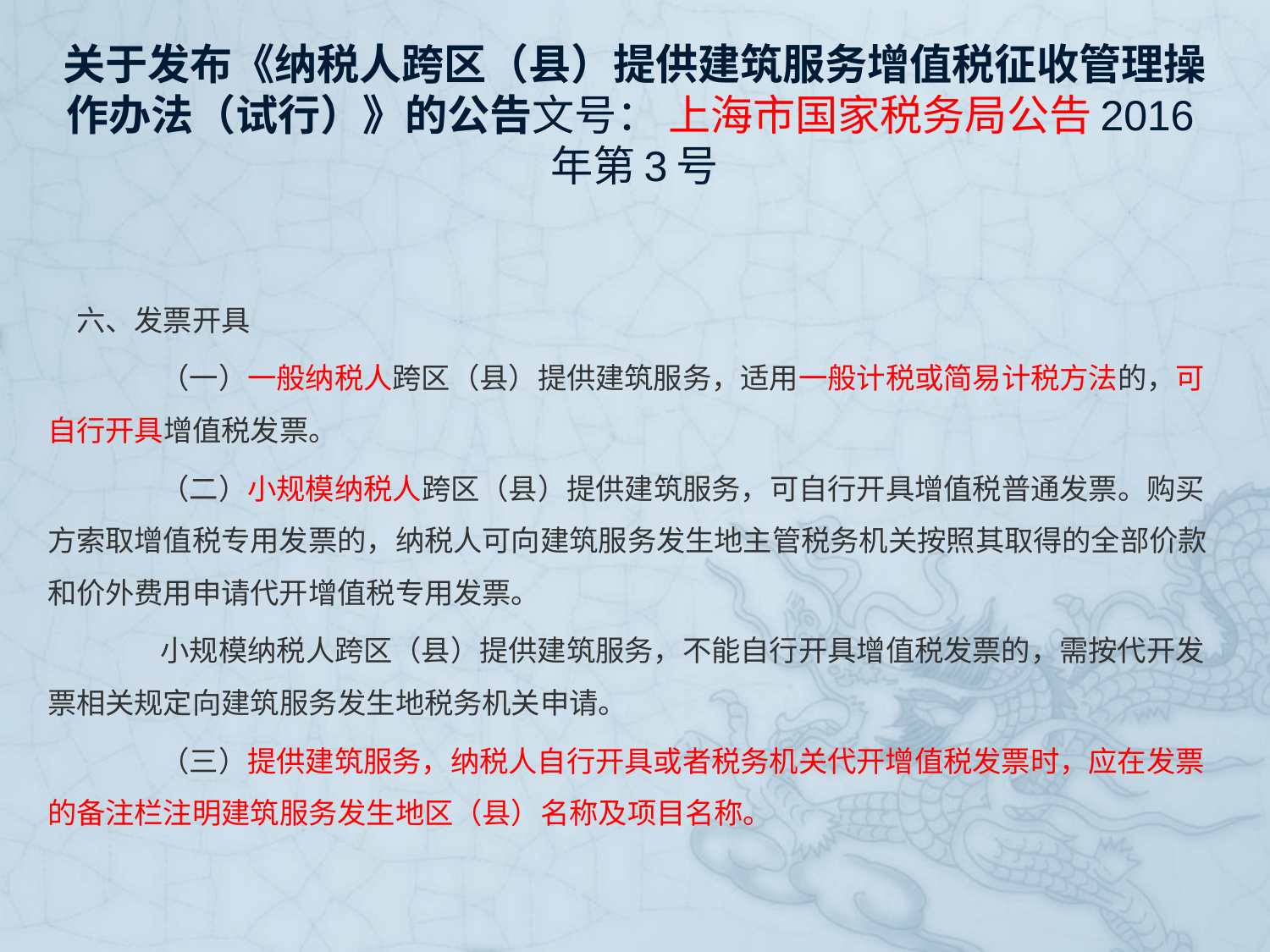

# 关于发布《纳税人跨区（县）提供建筑服务增值税征收管理操作办法（试行）》的公告文号： 上海市国家税务局公告2016年第3号
　六、发票开具
　　（一）一般纳税人跨区（县）提供建筑服务，适用一般计税或简易计税方法的，可自行开具增值税发票。
　　（二）小规模纳税人跨区（县）提供建筑服务，可自行开具增值税普通发票。购买方索取增值税专用发票的，纳税人可向建筑服务发生地主管税务机关按照其取得的全部价款和价外费用申请代开增值税专用发票。
　　小规模纳税人跨区（县）提供建筑服务，不能自行开具增值税发票的，需按代开发票相关规定向建筑服务发生地税务机关申请。
　　（三）提供建筑服务，纳税人自行开具或者税务机关代开增值税发票时，应在发票的备注栏注明建筑服务发生地区（县）名称及项目名称。